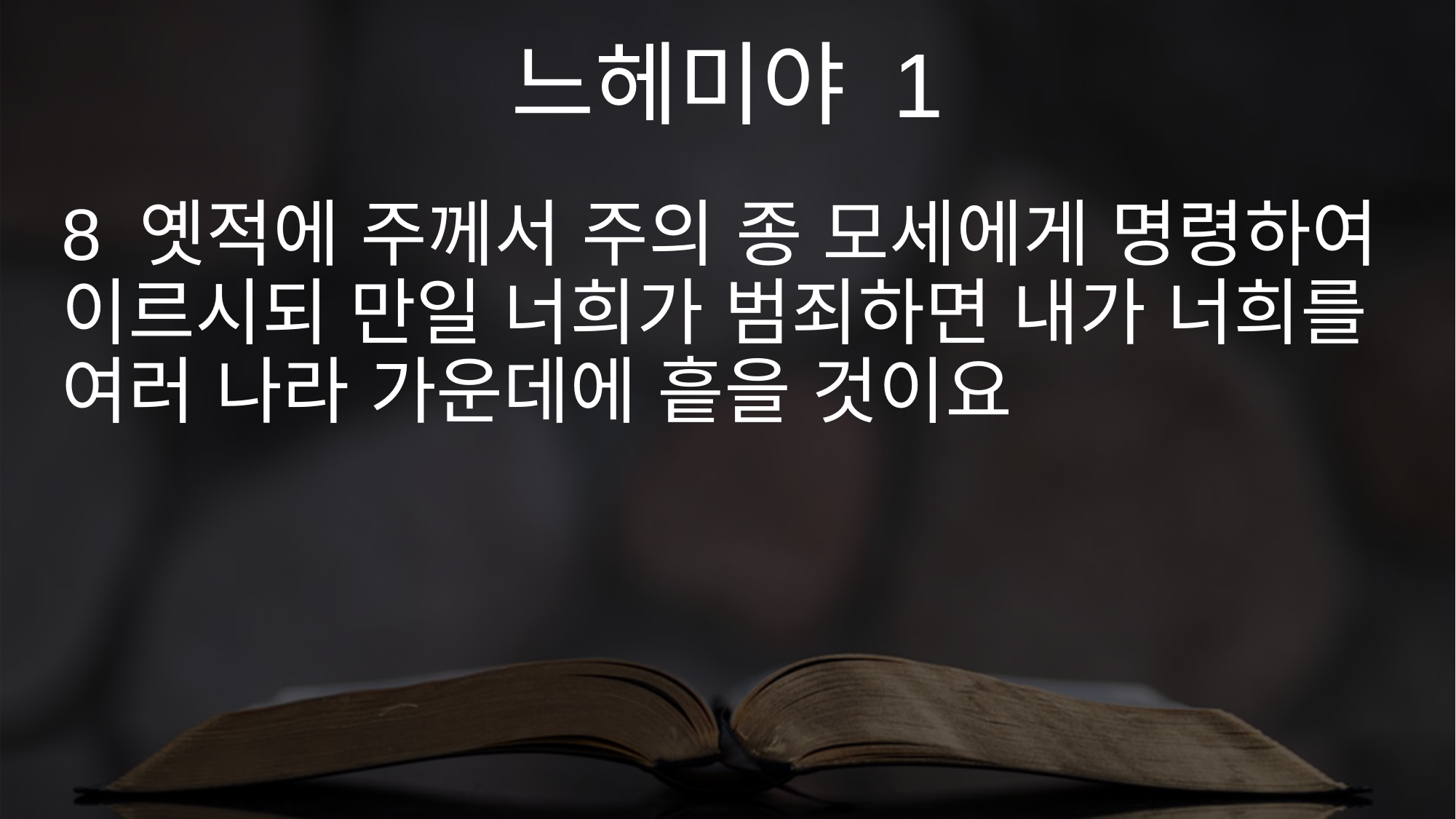

느헤미야 1
8 옛적에 주께서 주의 종 모세에게 명령하여 이르시되 만일 너희가 범죄하면 내가 너희를 여러 나라 가운데에 흩을 것이요